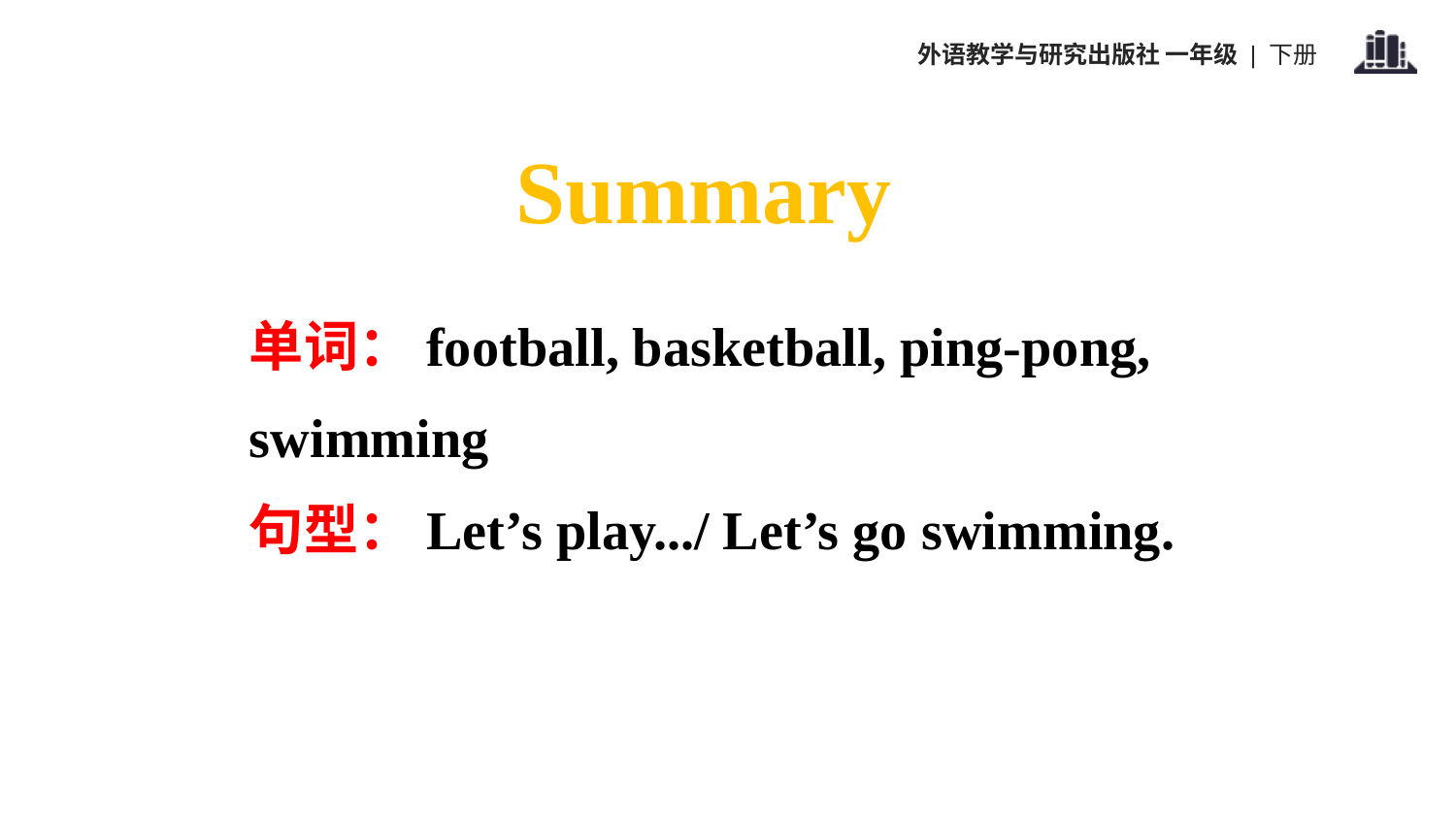

Summary
单词：football, basketball, ping-pong, swimming
句型：Let’s play.../ Let’s go swimming.